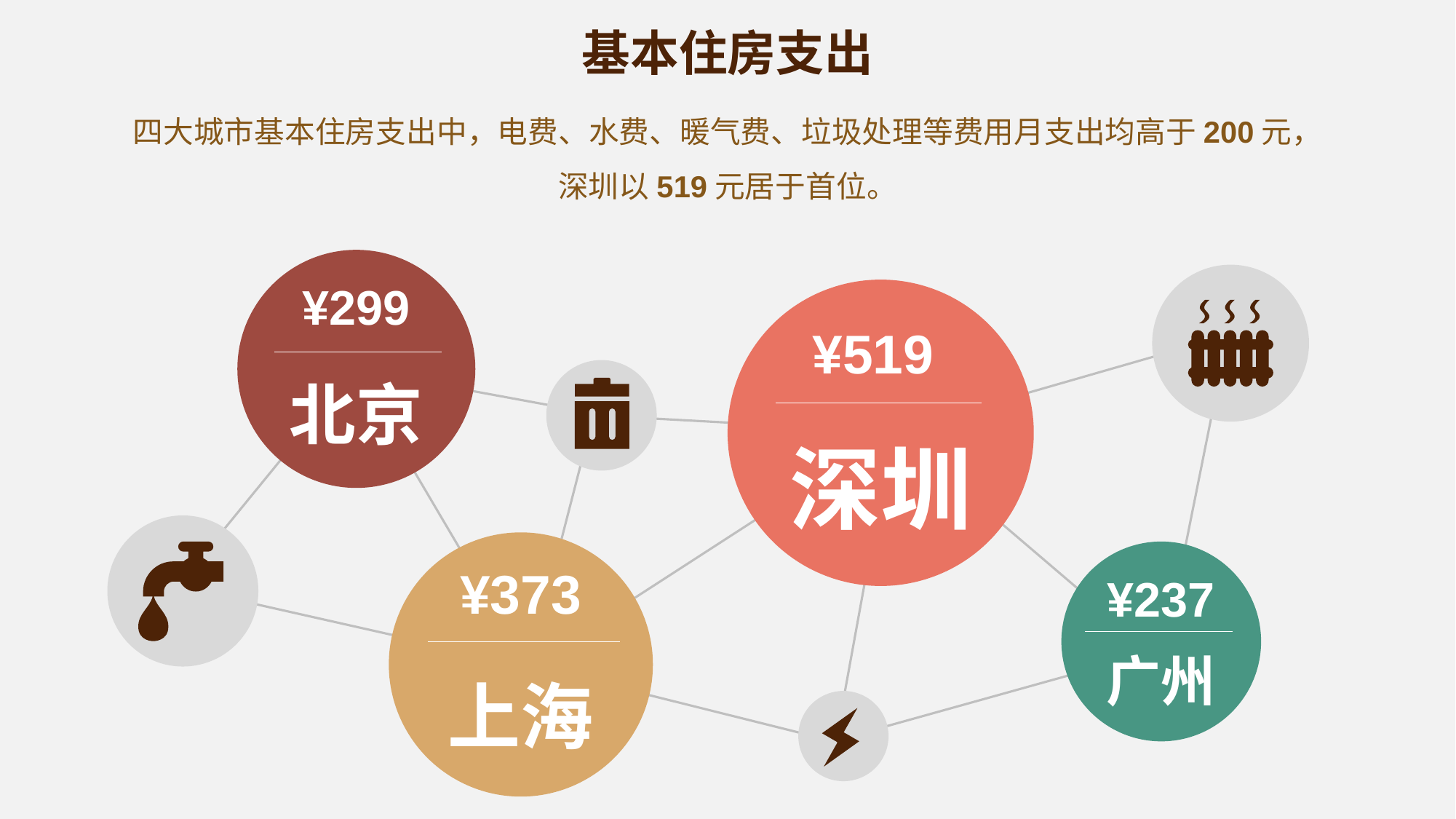

基本住房支出
四大城市基本住房支出中，电费、水费、暖气费、垃圾处理等费用月支出均高于200元，深圳以519元居于首位。

北京

¥299

深圳

¥519

上海

广州
¥373
¥237